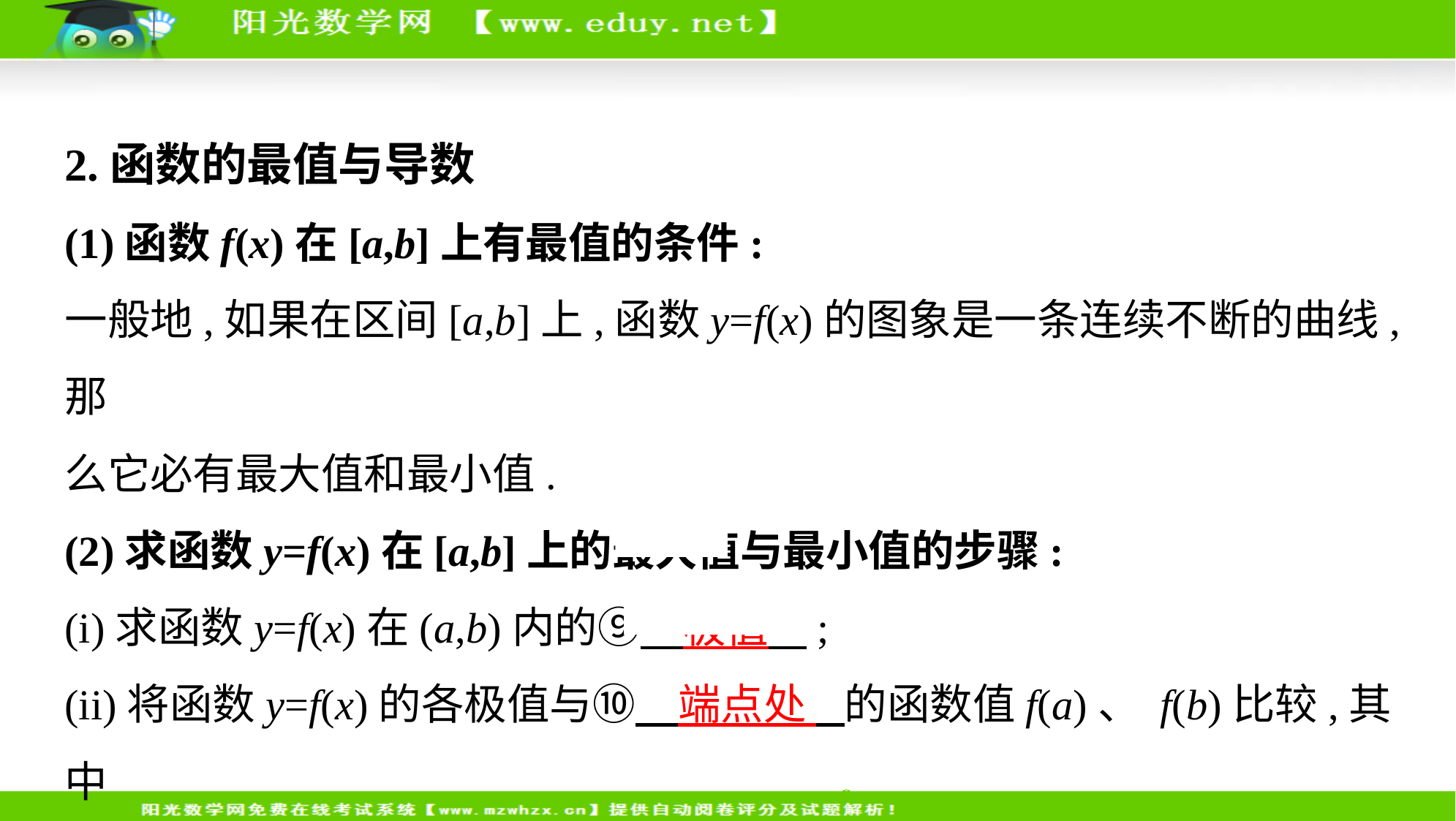

2.函数的最值与导数
(1)函数f(x)在[a,b]上有最值的条件:
一般地,如果在区间[a,b]上,函数y=f(x)的图象是一条连续不断的曲线,那
么它必有最大值和最小值.
(2)求函数y=f(x)在[a,b]上的最大值与最小值的步骤:
(i)求函数y=f(x)在(a,b)内的⑨　极值    ;
(ii)将函数y=f(x)的各极值与⑩　端点处    的函数值f(a)、 f(b)比较,其中
最大的一个是最大值,最小的一个是最小值.